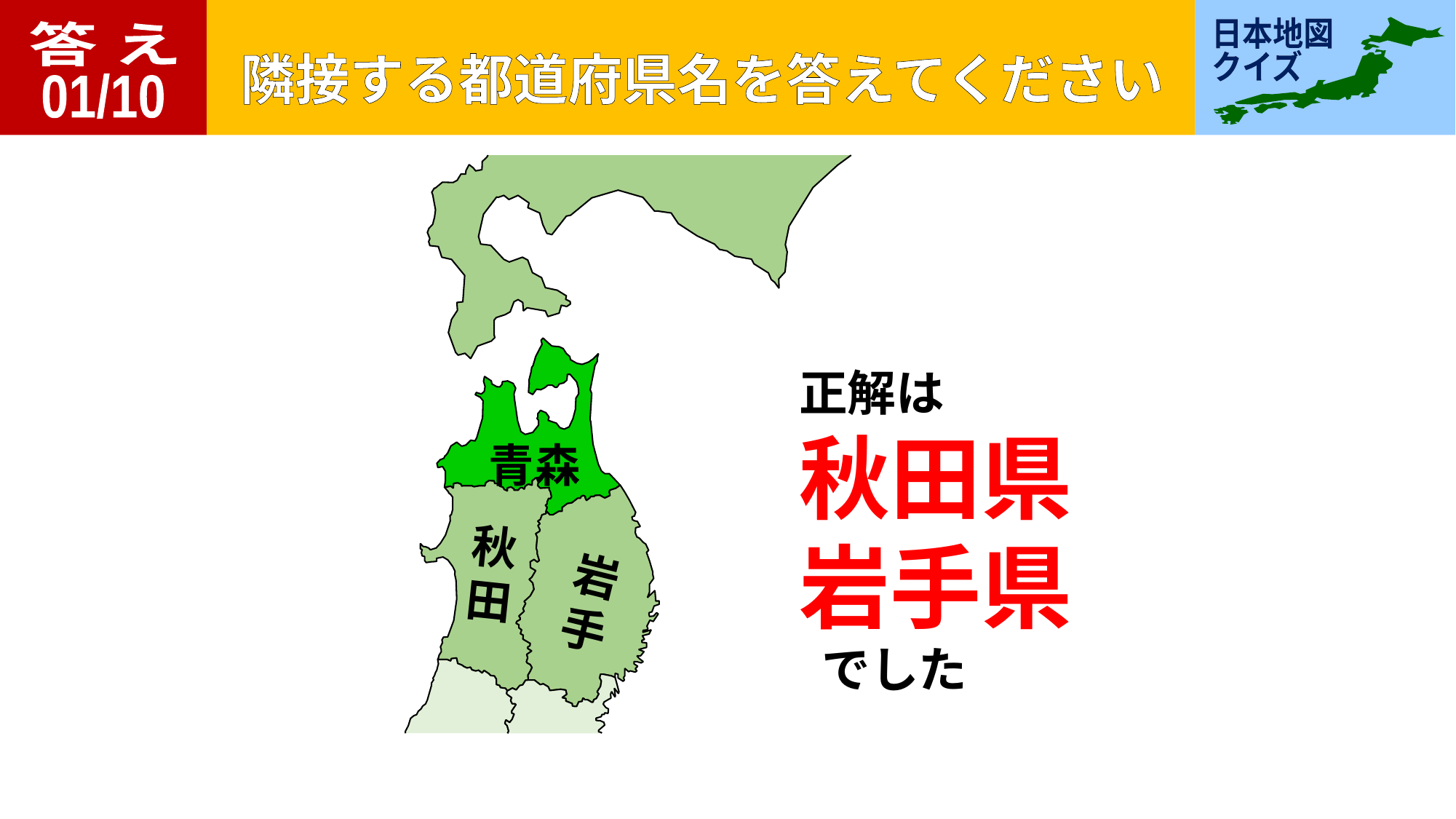

答 え
01/10

青森

秋
田
岩
手

正解は
秋田県
岩手県
 でした